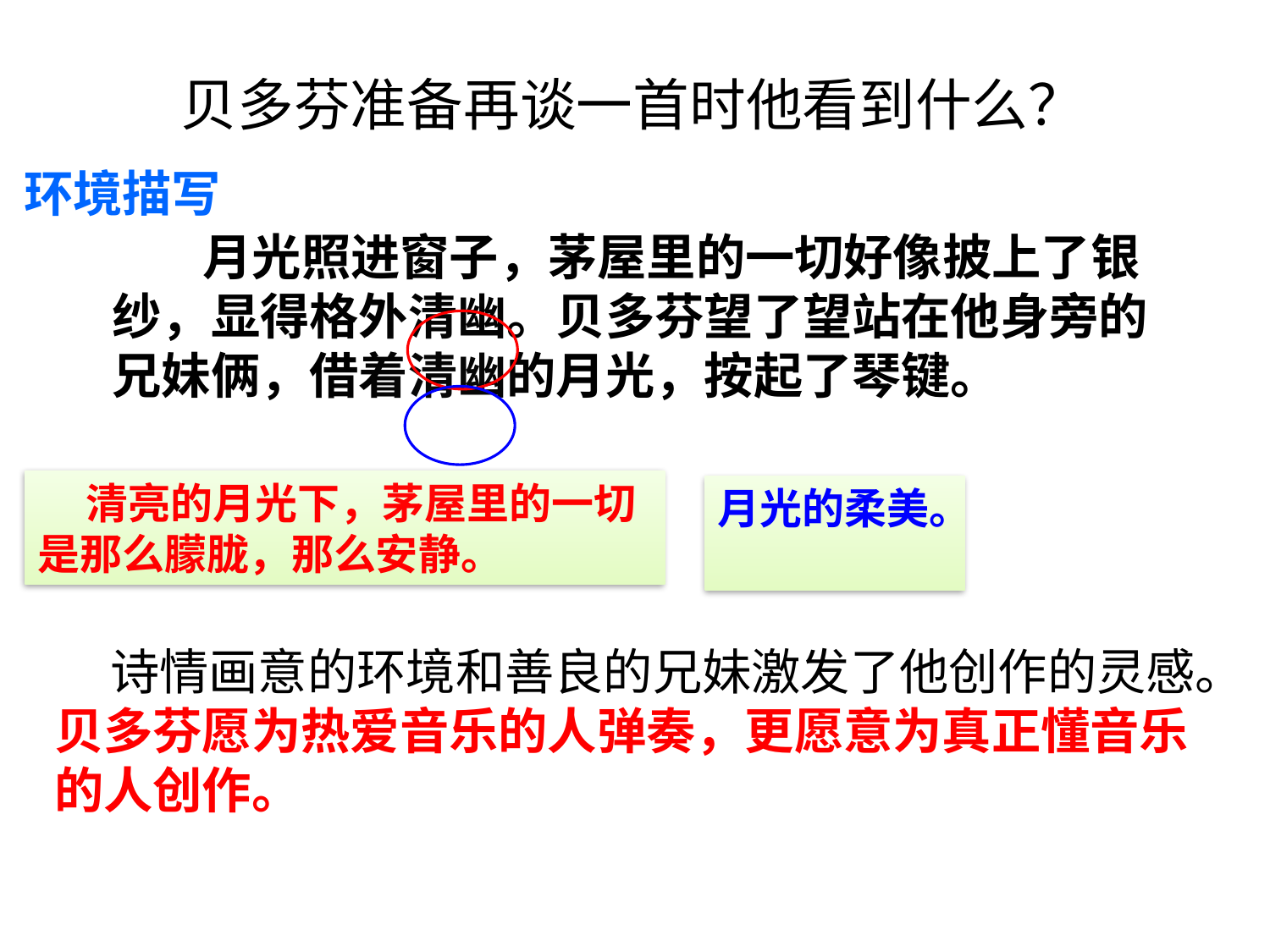

贝多芬准备再谈一首时他看到什么？
环境描写
       月光照进窗子，茅屋里的一切好像披上了银纱，显得格外清幽。贝多芬望了望站在他身旁的兄妹俩，借着清幽的月光，按起了琴键。

    清亮的月光下，茅屋里的一切是那么朦胧，那么安静。
月光的柔美。
    诗情画意的环境和善良的兄妹激发了他创作的灵感。贝多芬愿为热爱音乐的人弹奏，更愿意为真正懂音乐的人创作。